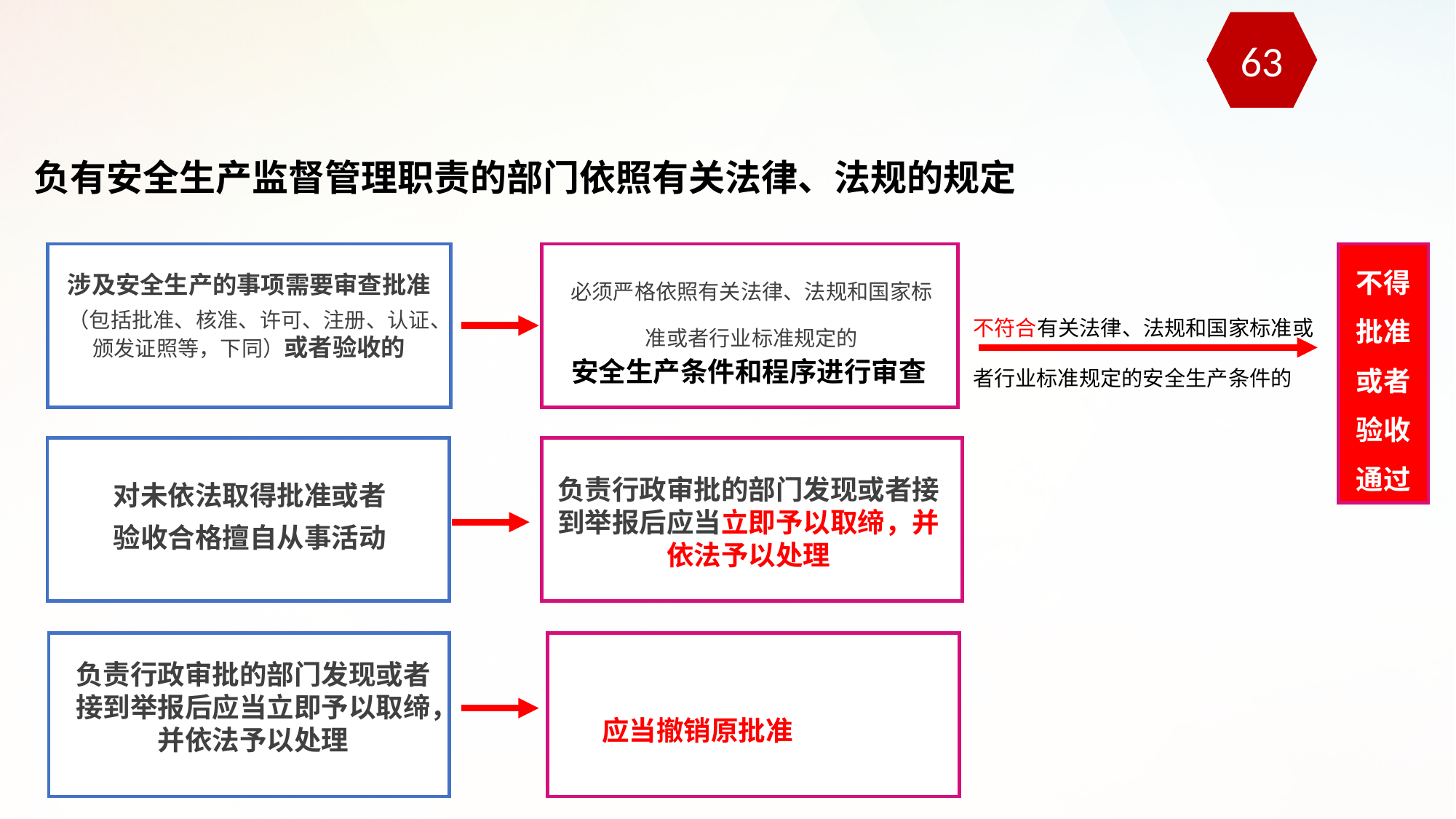

63
负有安全生产监督管理职责的部门依照有关法律、法规的规定

不得批准或者验收通过
| 必须严格依照有关法律、法规和国家标准或者行业标准规定的 |
| --- |
涉及安全生产的事项需要审查批准
（包括批准、核准、许可、注册、认证、颁发证照等，下同）或者验收的
不符合有关法律、法规和国家标准或者行业标准规定的安全生产条件的
安全生产条件和程序进行审查

负责行政审批的部门发现或者接到举报后应当立即予以取缔，并依法予以处理
对未依法取得批准或者
验收合格擅自从事活动

负责行政审批的部门发现或者接到举报后应当立即予以取缔，并依法予以处理
应当撤销原批准